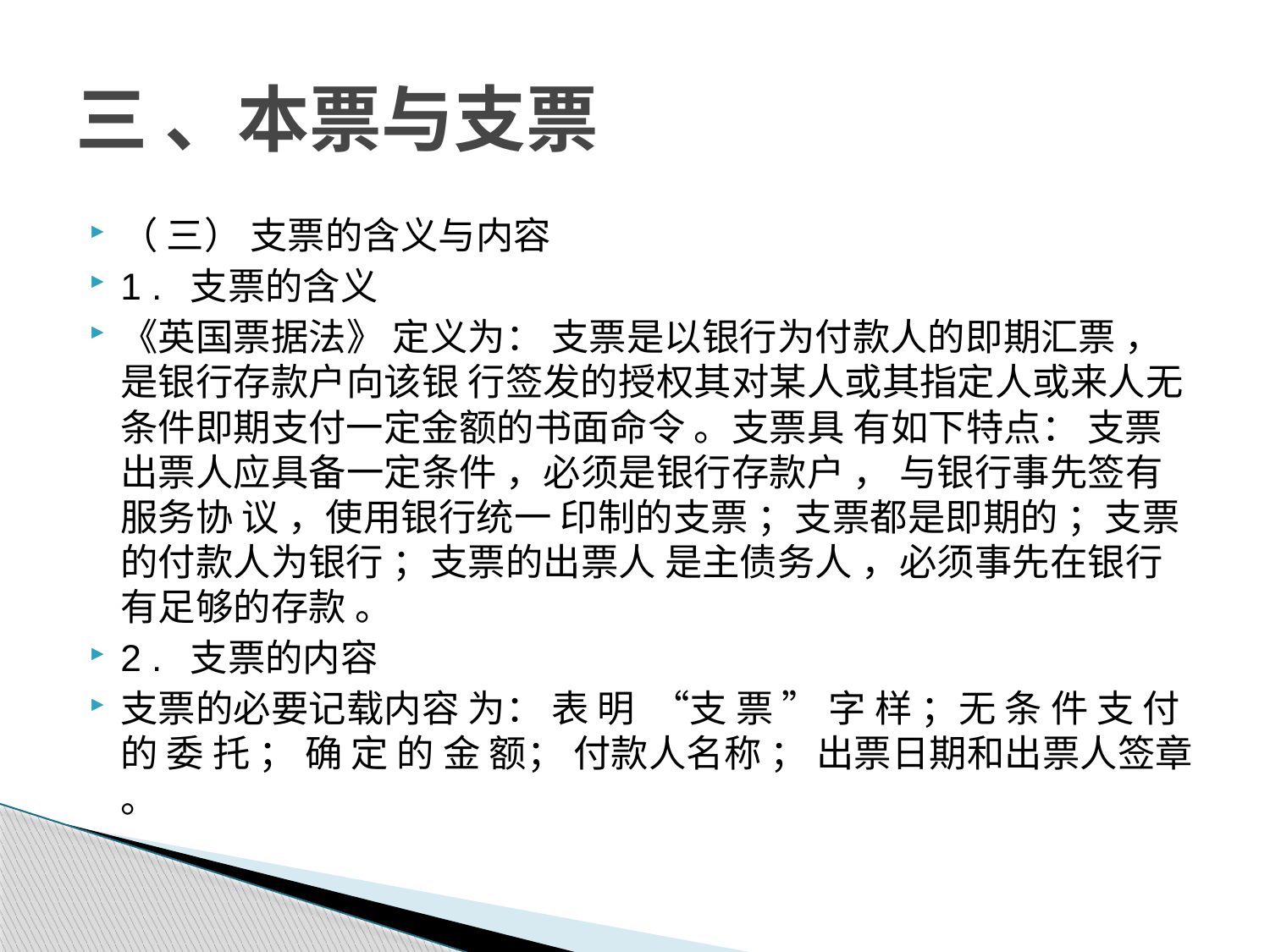

# 三 、本票与支票
（ 三） 支票的含义与内容
1 .  支票的含义
《英国票据法》 定义为： 支票是以银行为付款人的即期汇票 ， 是银行存款户向该银 行签发的授权其对某人或其指定人或来人无条件即期支付一定金额的书面命令 。支票具 有如下特点： 支票出票人应具备一定条件 ，必须是银行存款户 ， 与银行事先签有服务协 议 ，使用银行统一 印制的支票 ；支票都是即期的 ；支票的付款人为银行 ；支票的出票人 是主债务人 ，必须事先在银行有足够的存款 。
2 .  支票的内容
支票的必要记载内容 为： 表 明  “支 票 ” 字 样 ；无 条 件 支 付 的 委 托 ； 确 定 的 金 额； 付款人名称 ； 出票日期和出票人签章 。